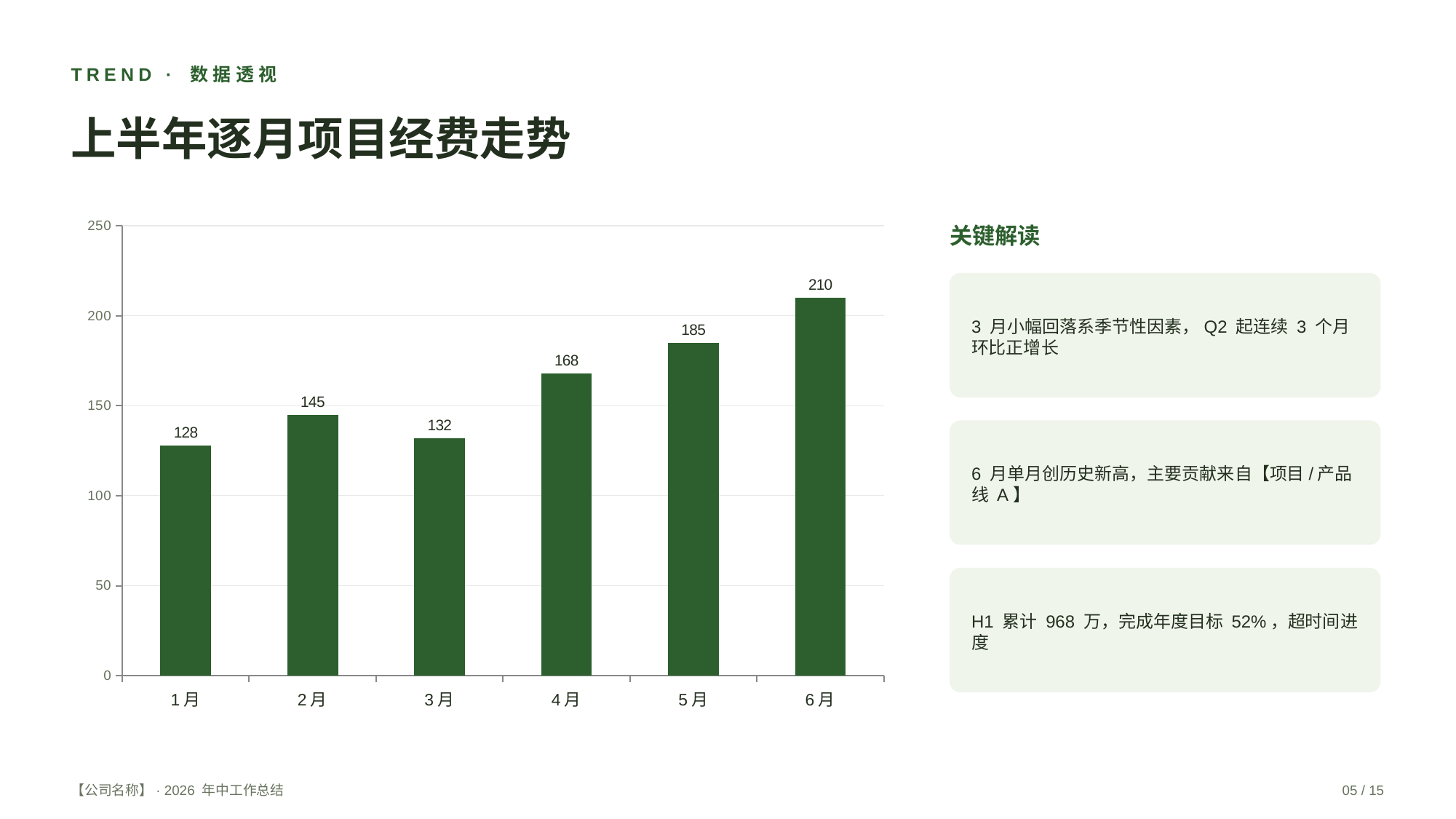

TREND · 数据透视
上半年逐月项目经费走势

### Chart

| Category | 项目经费(万元) |
|---|---|
| 1月 | 128.0 |
| 2月 | 145.0 |
| 3月 | 132.0 |
| 4月 | 168.0 |
| 5月 | 185.0 |
| 6月 | 210.0 |
关键解读

3 月小幅回落系季节性因素，Q2 起连续 3 个月环比正增长

6 月单月创历史新高，主要贡献来自【项目/产品线 A】

H1 累计 968 万，完成年度目标 52%，超时间进度
【公司名称】· 2026 年中工作总结
05 / 15